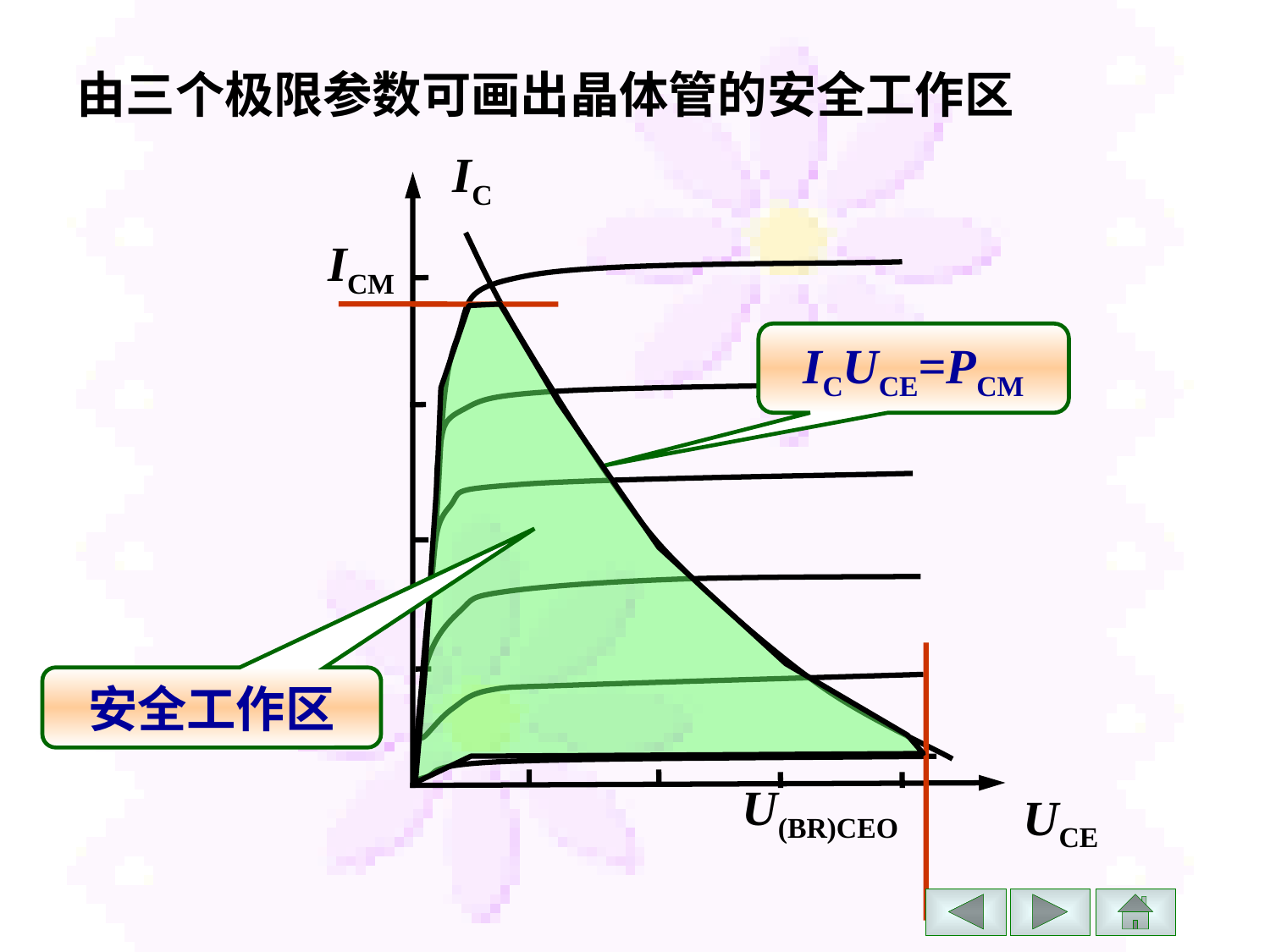

由三个极限参数可画出晶体管的安全工作区
IC

UCE

ICM

ICUCE=PCM

U(BR)CEO
安全工作区